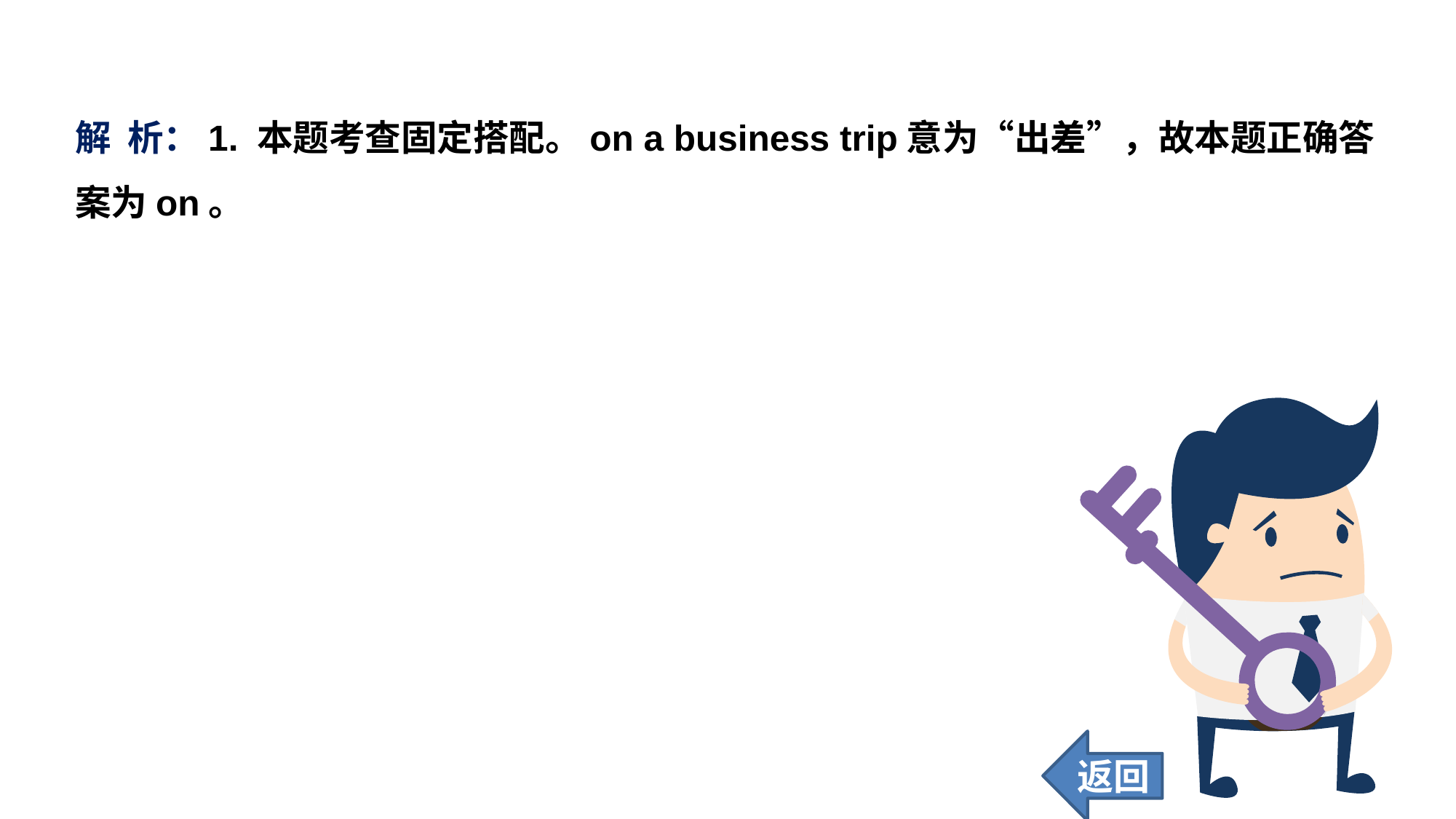

解  析：1. 本题考查固定搭配。on a business trip意为“出差”，故本题正确答案为on。

返回
112